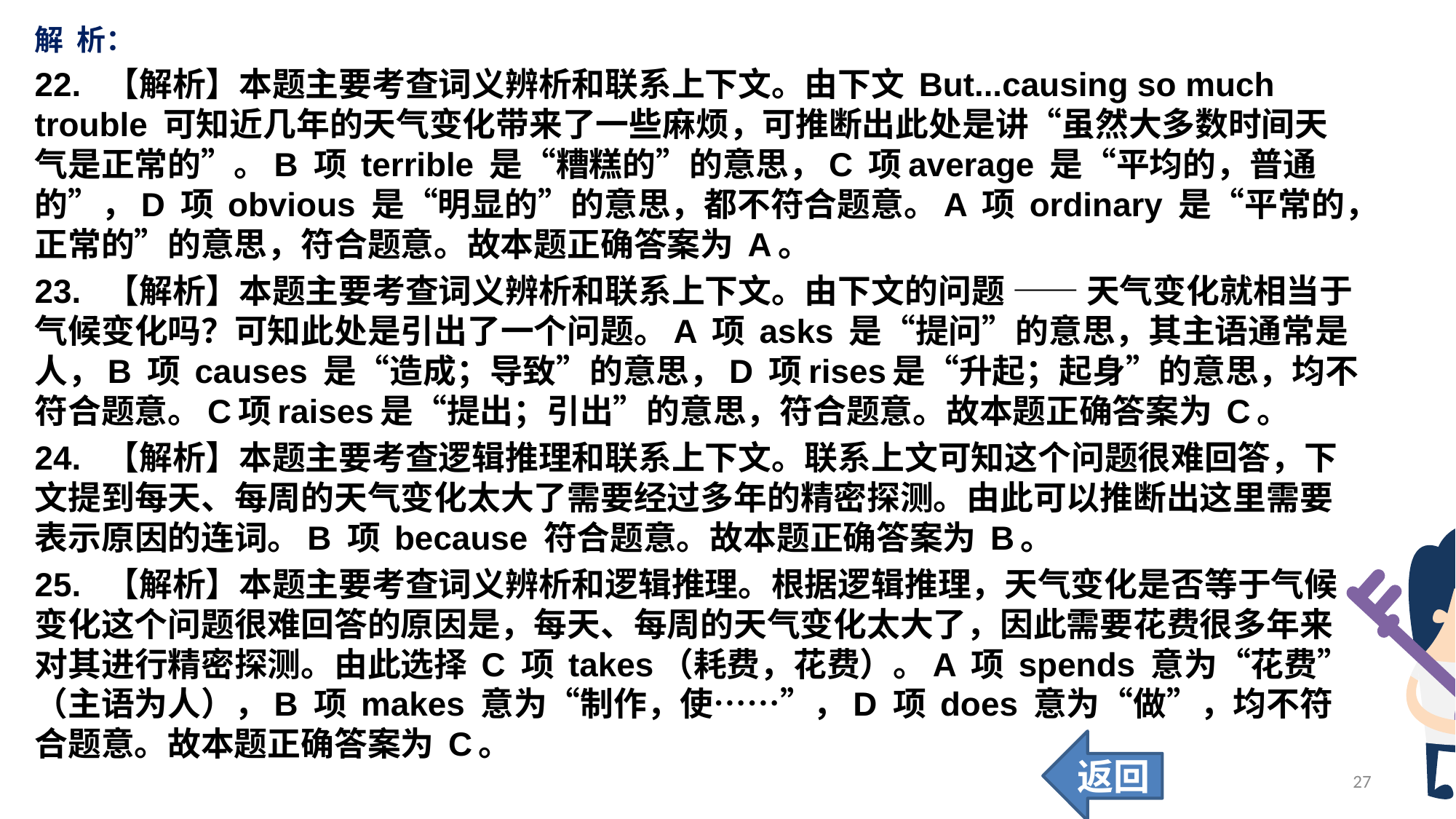

解  析：
22.  【解析】本题主要考查词义辨析和联系上下文。由下文 But...causing so much trouble 可知近几年的天气变化带来了一些麻烦，可推断出此处是讲“虽然大多数时间天气是正常的”。B 项 terrible 是“糟糕的”的意思，C 项average 是“平均的，普通的”，D 项 obvious 是“明显的”的意思，都不符合题意。A 项 ordinary 是“平常的，正常的”的意思，符合题意。故本题正确答案为 A。
23.  【解析】本题主要考查词义辨析和联系上下文。由下文的问题 —— 天气变化就相当于气候变化吗？可知此处是引出了一个问题。A 项 asks 是“提问”的意思，其主语通常是人，B 项 causes 是“造成；导致”的意思，D 项rises是“升起；起身”的意思，均不符合题意。C项raises是“提出；引出”的意思，符合题意。故本题正确答案为 C。
24.  【解析】本题主要考查逻辑推理和联系上下文。联系上文可知这个问题很难回答，下文提到每天、每周的天气变化太大了需要经过多年的精密探测。由此可以推断出这里需要表示原因的连词。B 项 because 符合题意。故本题正确答案为 B。
25.  【解析】本题主要考查词义辨析和逻辑推理。根据逻辑推理，天气变化是否等于气候变化这个问题很难回答的原因是，每天、每周的天气变化太大了，因此需要花费很多年来对其进行精密探测。由此选择 C 项 takes（耗费，花费）。A 项 spends 意为“花费”（主语为人），B 项 makes 意为“制作，使……”，D 项 does 意为“做”，均不符合题意。故本题正确答案为 C。

返回
27